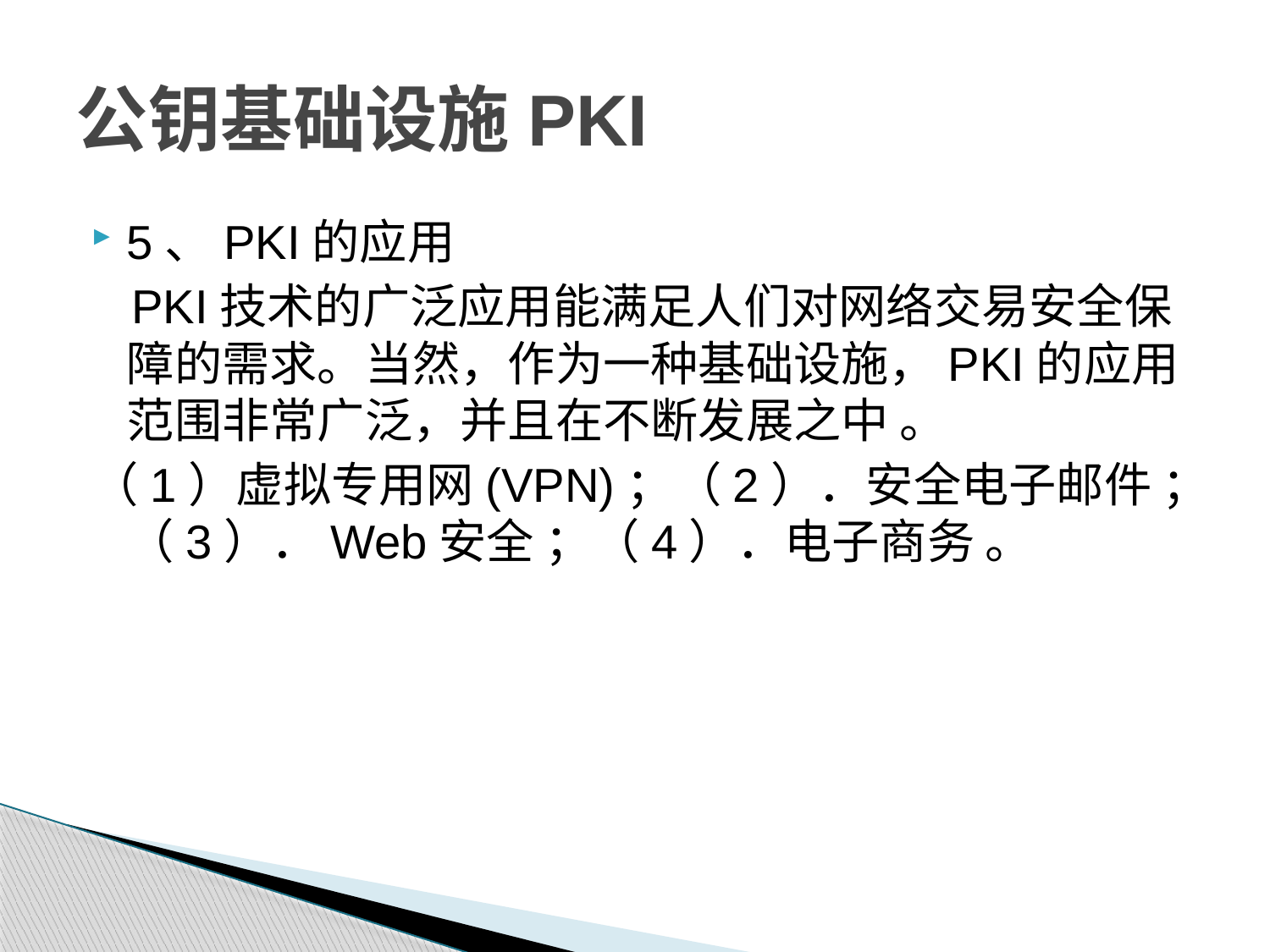

# 公钥基础设施PKI
5、PKI的应用
   PKI技术的广泛应用能满足人们对网络交易安全保障的需求。当然，作为一种基础设施，PKI的应用范围非常广泛，并且在不断发展之中 。
（1）虚拟专用网(VPN)；（2）．安全电子邮件 ；（3）．Web安全 ；（4）．电子商务 。